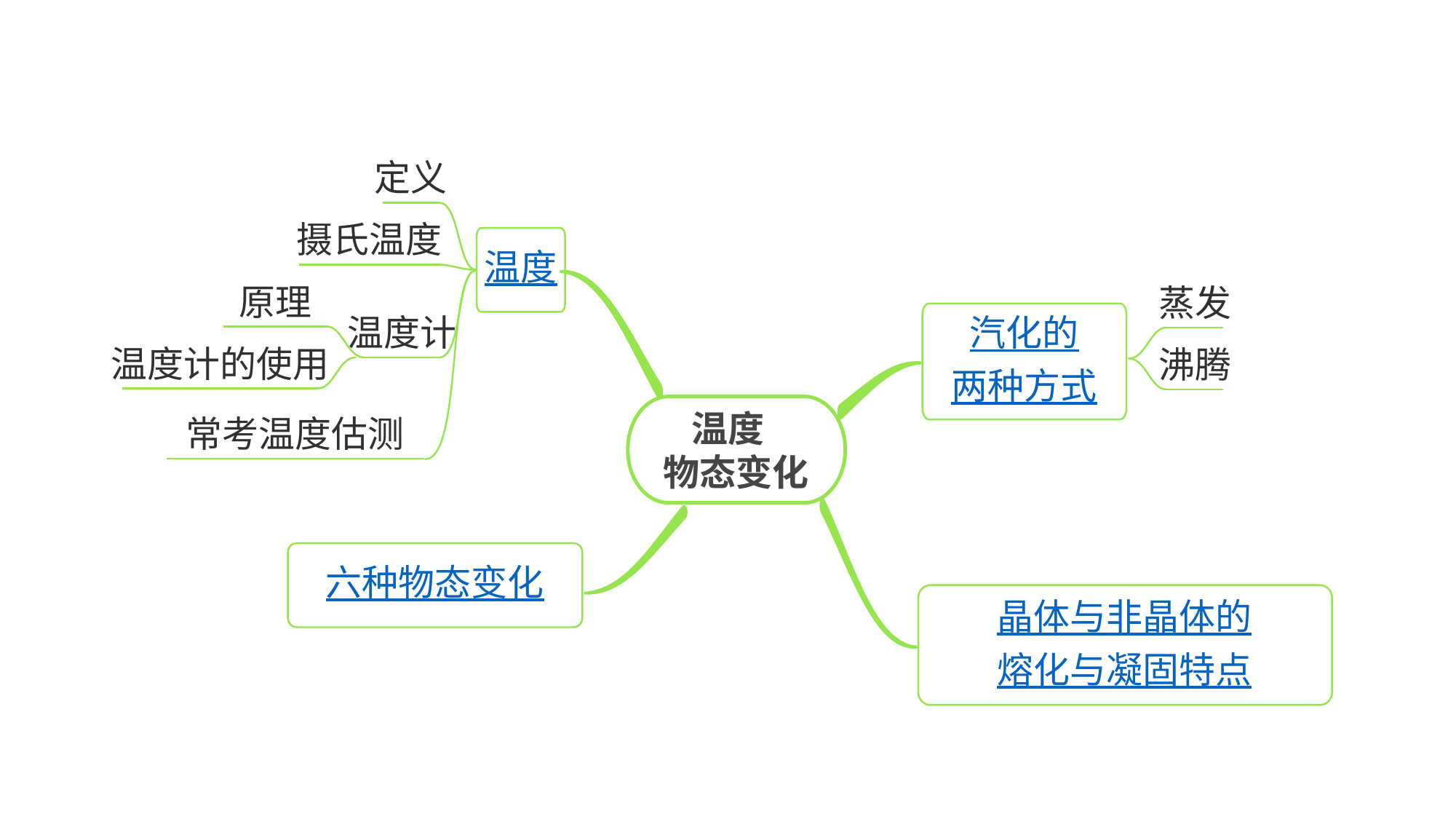

定义

摄氏温度

温度

原理

蒸发

汽化的
两种方式

温度计

温度计的使用

沸腾

常考温度估测
温度
物态变化

六种物态变化

晶体与非晶体的
熔化与凝固特点